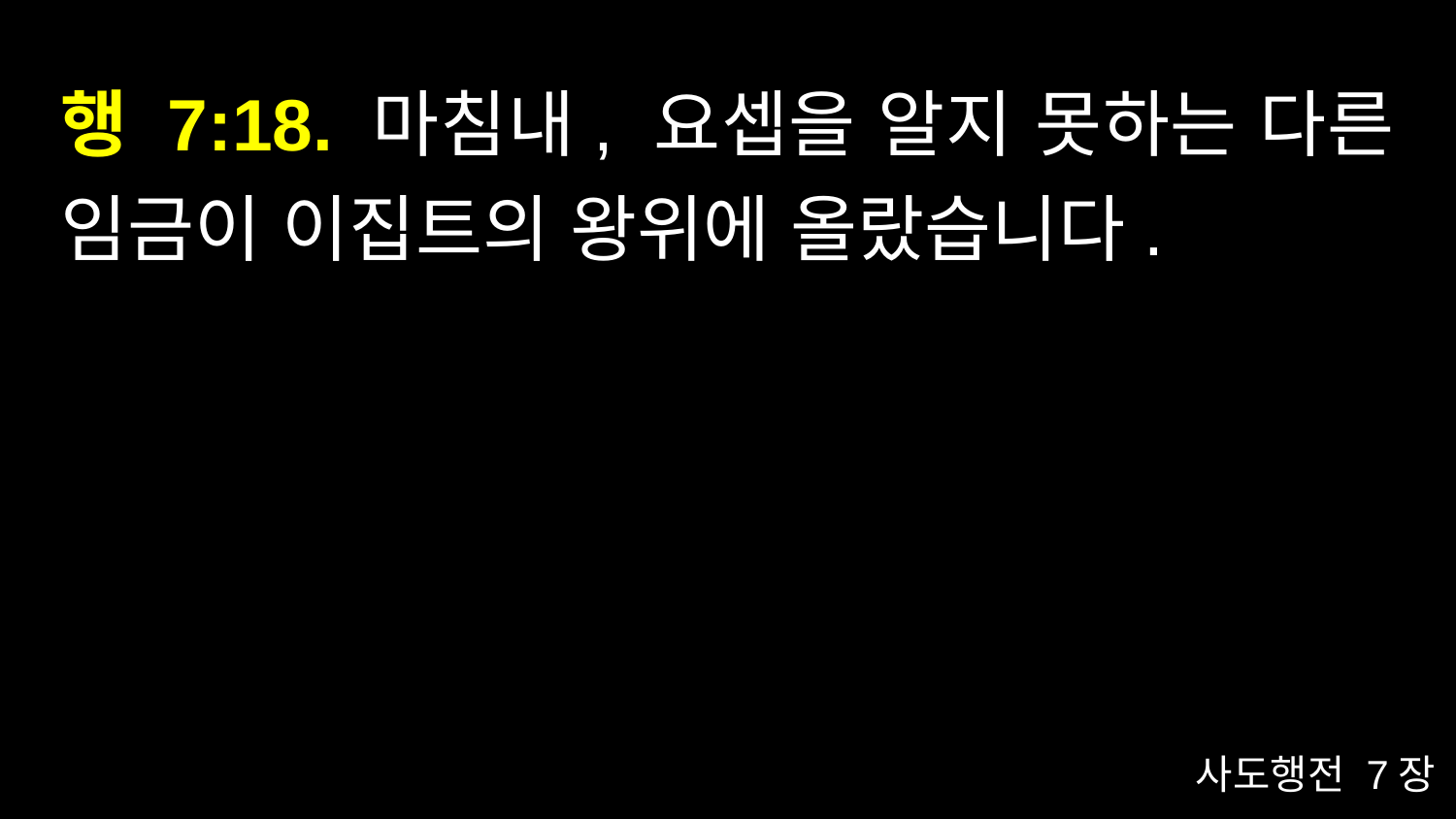

# 행 7:18. 마침내, 요셉을 알지 못하는 다른 임금이 이집트의 왕위에 올랐습니다.
사도행전 7장